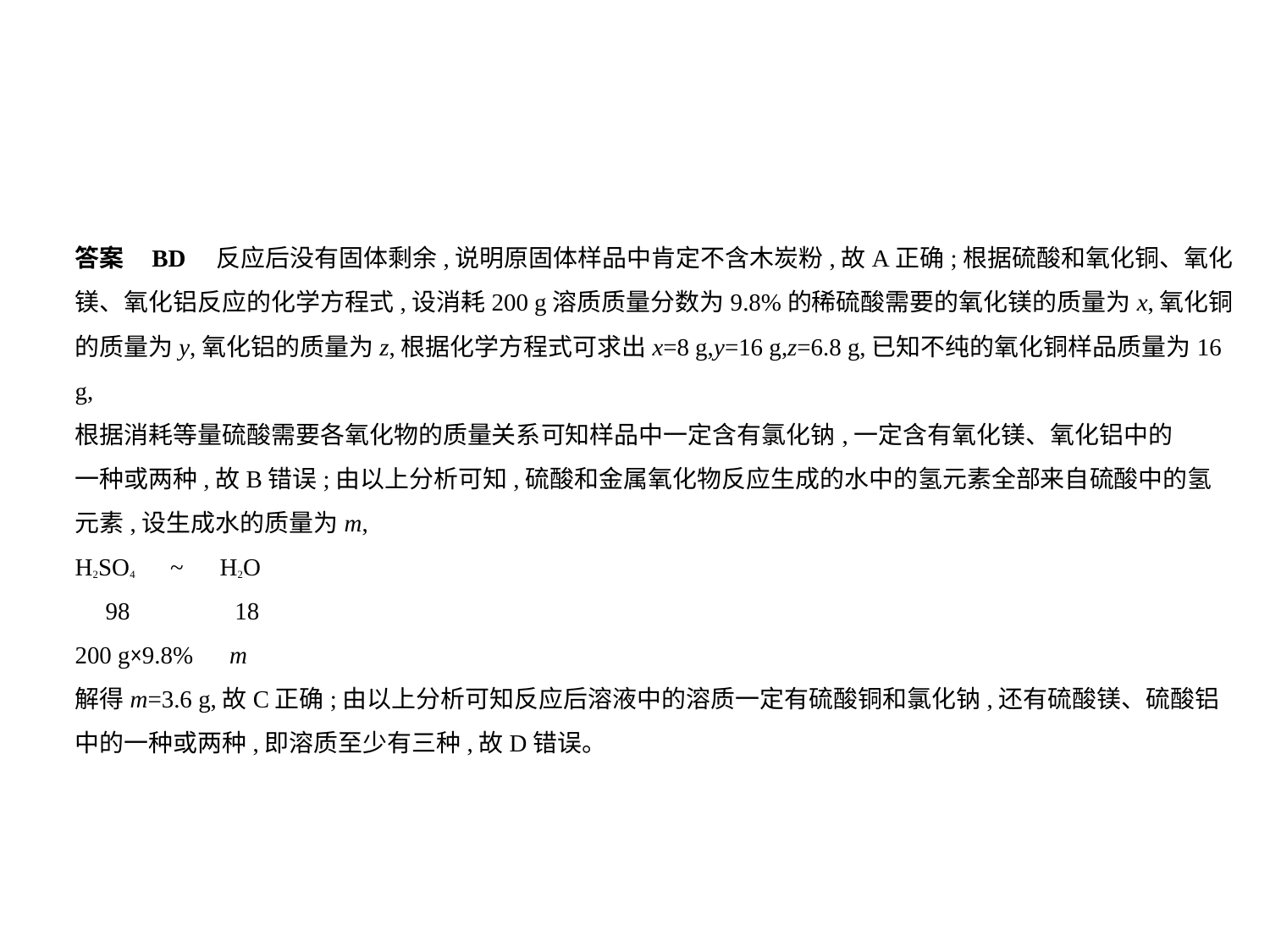

答案    BD　反应后没有固体剩余,说明原固体样品中肯定不含木炭粉,故A正确;根据硫酸和氧化铜、氧化
镁、氧化铝反应的化学方程式,设消耗200 g溶质质量分数为9.8%的稀硫酸需要的氧化镁的质量为x,氧化铜
的质量为y,氧化铝的质量为z,根据化学方程式可求出x=8 g,y=16 g,z=6.8 g,已知不纯的氧化铜样品质量为16 g,
根据消耗等量硫酸需要各氧化物的质量关系可知样品中一定含有氯化钠,一定含有氧化镁、氧化铝中的
一种或两种,故B错误;由以上分析可知,硫酸和金属氧化物反应生成的水中的氢元素全部来自硫酸中的氢
元素,设生成水的质量为m,
H2SO4　~　H2O
　98　　        18
200 g×9.8%　m
解得m=3.6 g,故C正确;由以上分析可知反应后溶液中的溶质一定有硫酸铜和氯化钠,还有硫酸镁、硫酸铝
中的一种或两种,即溶质至少有三种,故D错误。